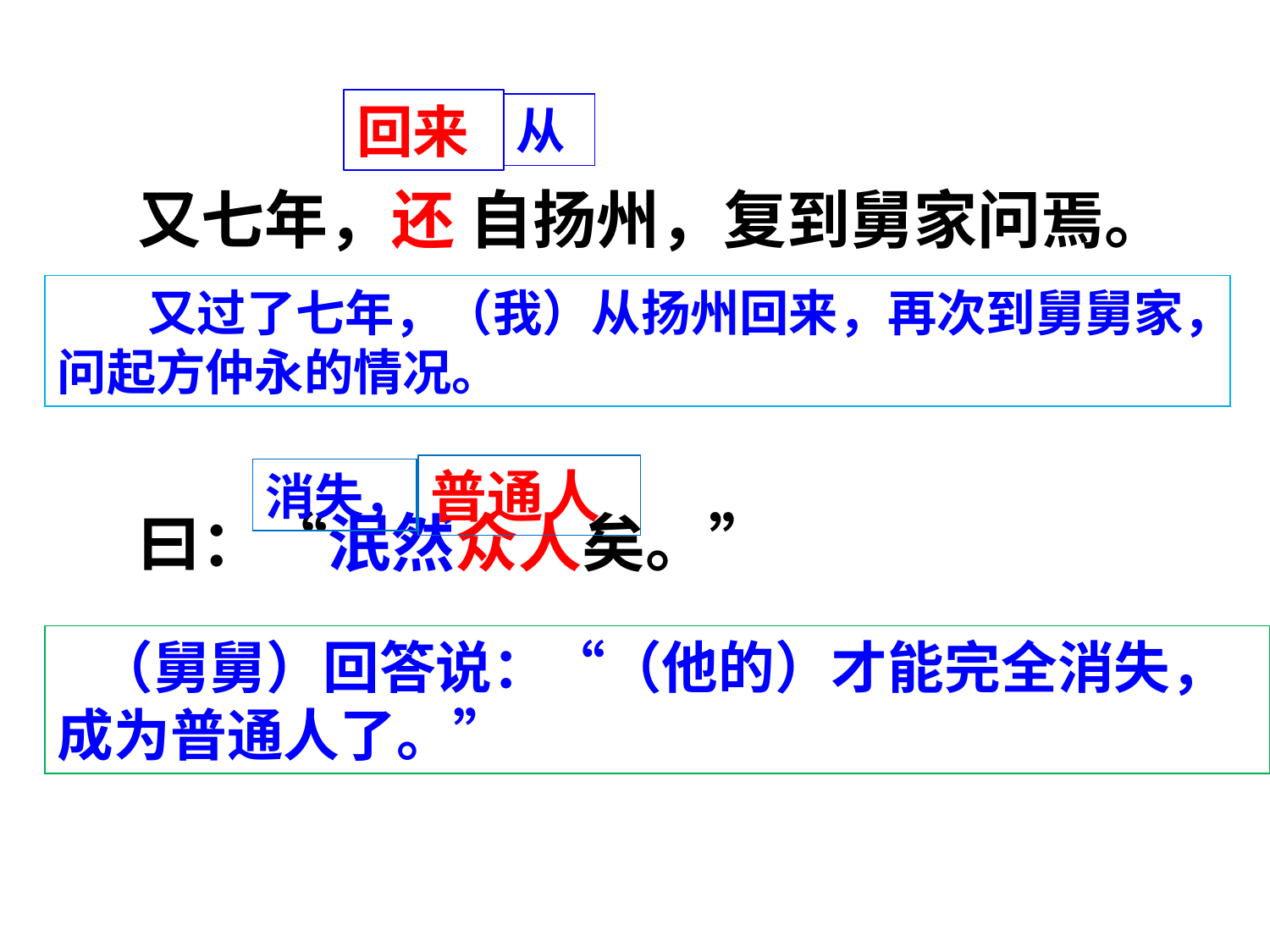

又七年，还 自扬州，复到舅家问焉。

曰：“泯然众人矣。”
回来
从
       又过了七年，（我）从扬州回来，再次到舅舅家，问起方仲永的情况。
普通人
消失，
  （舅舅）回答说：“（他的）才能完全消失，成为普通人了。”